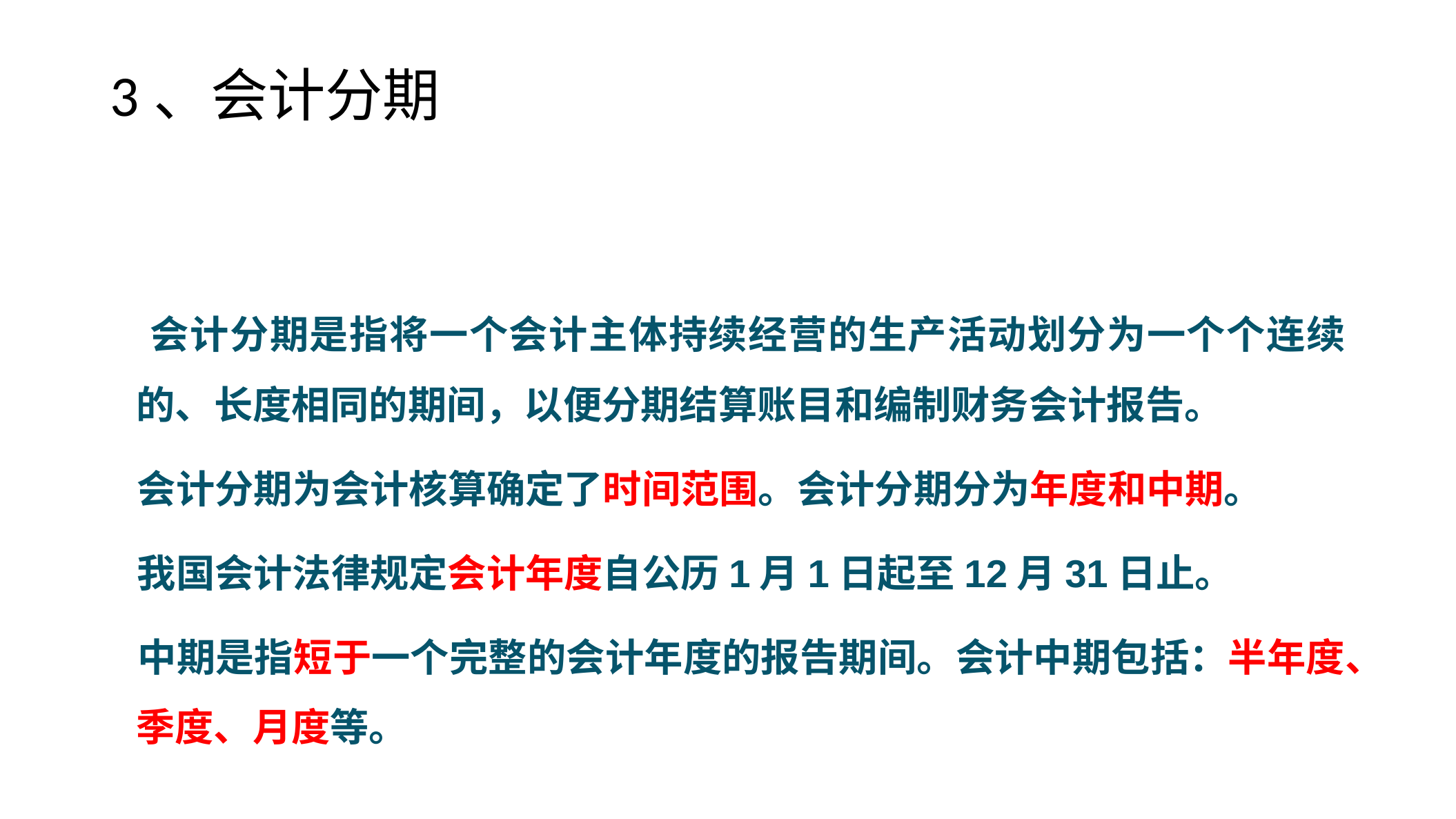

# 3、会计分期
   会计分期是指将一个会计主体持续经营的生产活动划分为一个个连续的、长度相同的期间，以便分期结算账目和编制财务会计报告。
  会计分期为会计核算确定了时间范围。会计分期分为年度和中期。
  我国会计法律规定会计年度自公历1月1日起至12月31日止。
  中期是指短于一个完整的会计年度的报告期间。会计中期包括：半年度、季度、月度等。